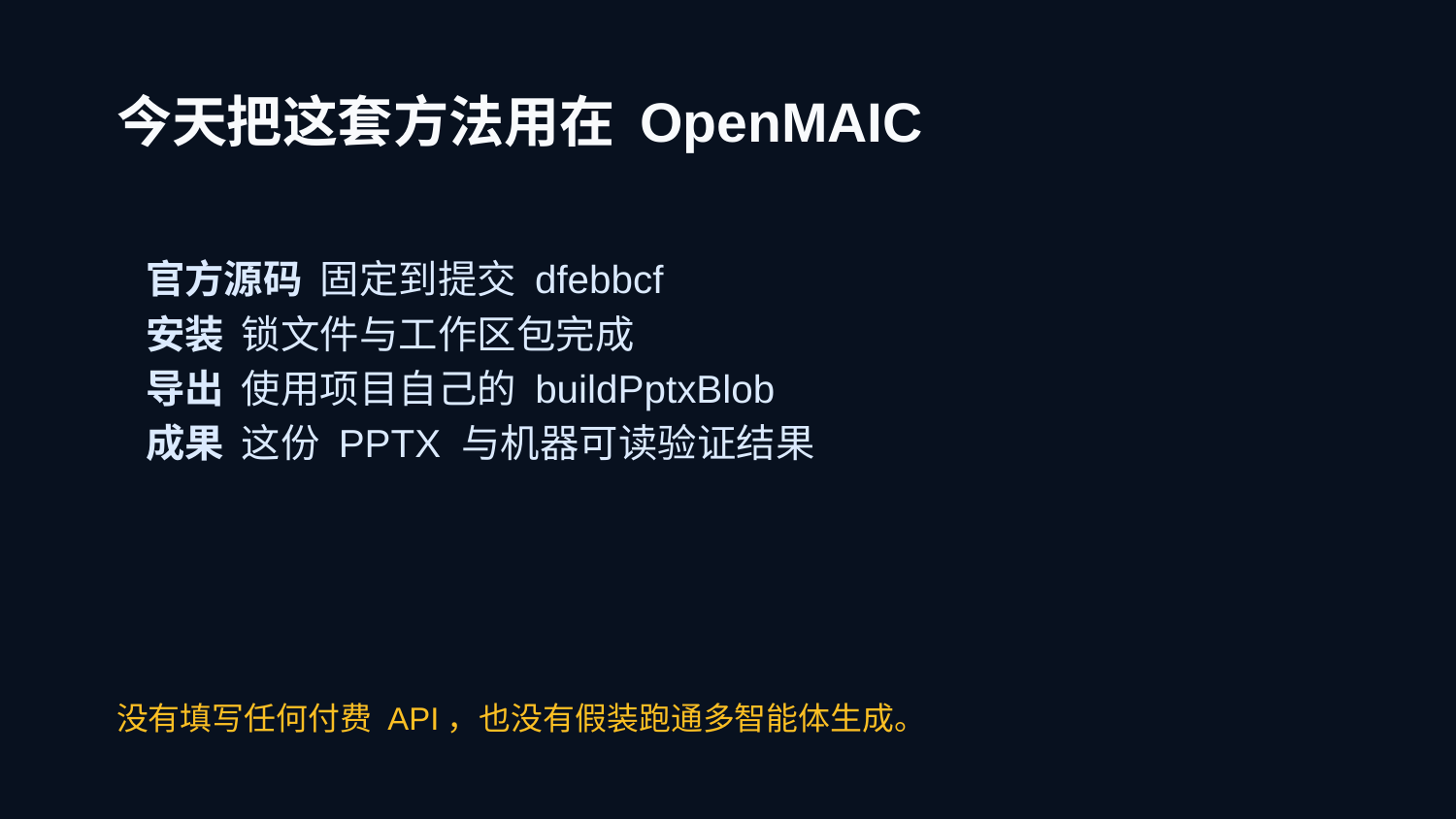

今天把这套方法用在 OpenMAIC
官方源码  固定到提交 dfebbcf
安装  锁文件与工作区包完成
导出  使用项目自己的 buildPptxBlob
成果  这份 PPTX 与机器可读验证结果
没有填写任何付费 API，也没有假装跑通多智能体生成。